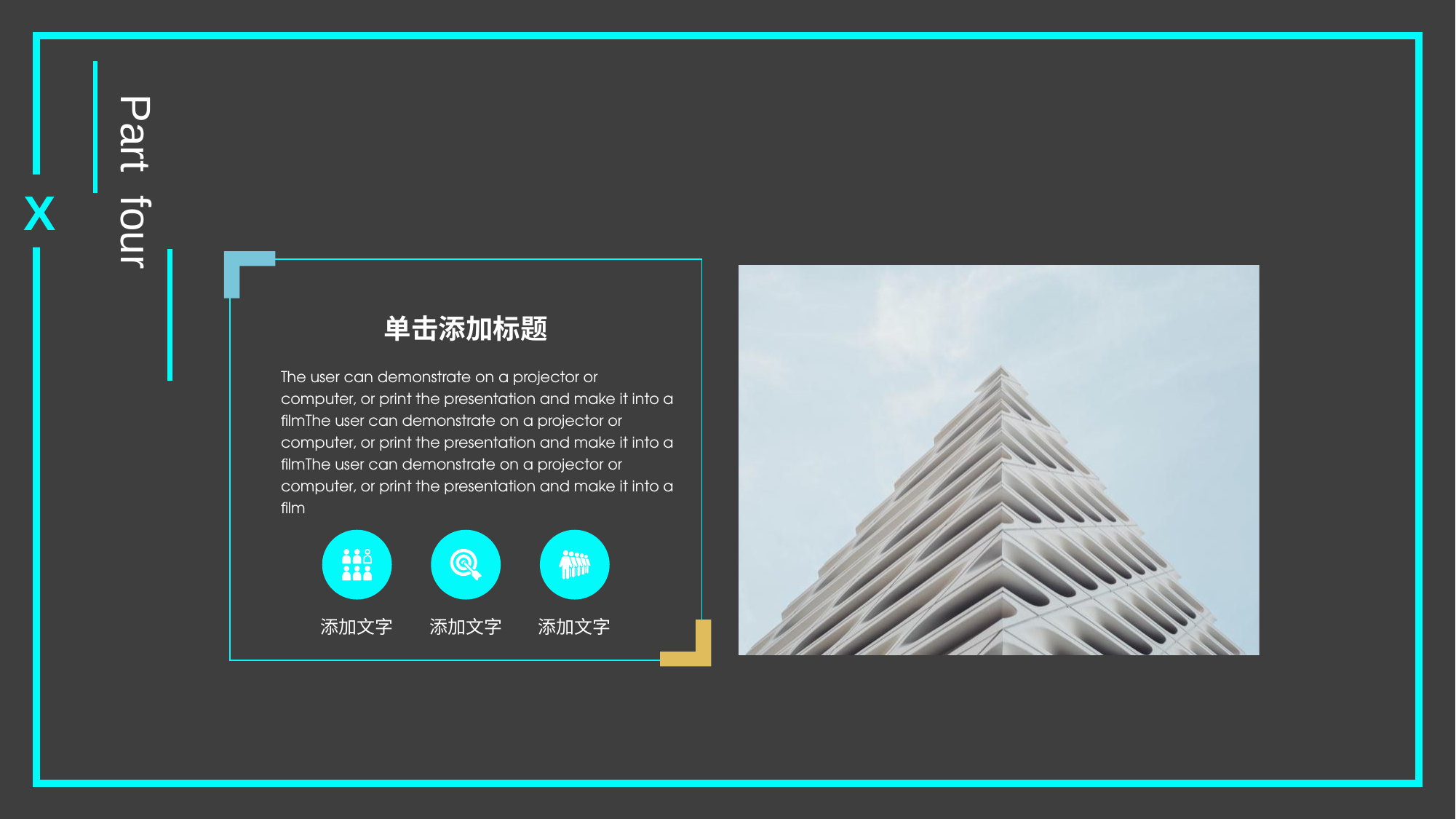

Part  four
X

单击添加标题
The user can demonstrate on a projector or computer, or print the presentation and make it into a filmThe user can demonstrate on a projector or computer, or print the presentation and make it into a filmThe user can demonstrate on a projector or computer, or print the presentation and make it into a film

添加文字
添加文字
添加文字